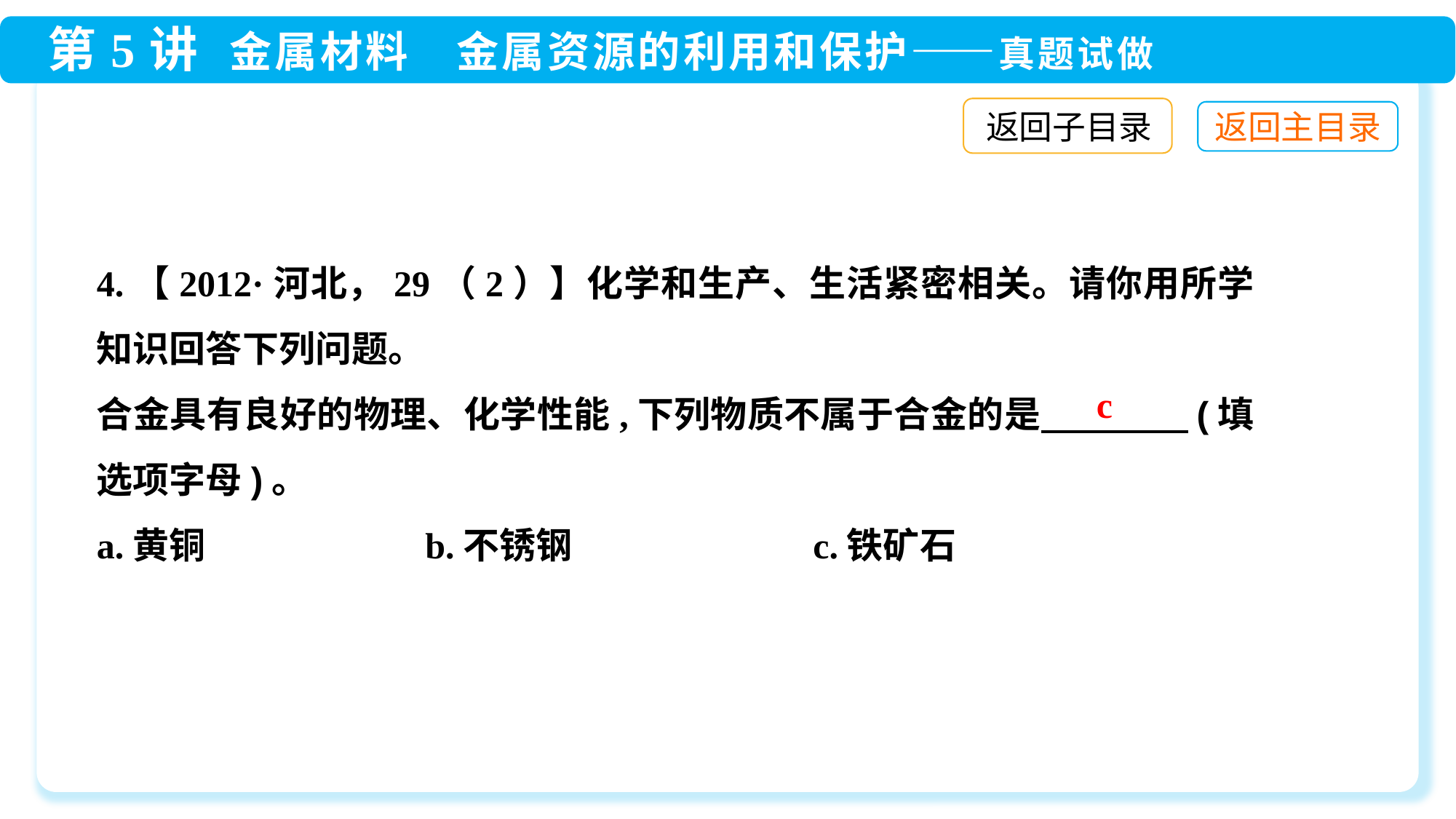

返回子目录

4.【2012·河北，29（2）】化学和生产、生活紧密相关。请你用所学知识回答下列问题。
合金具有良好的物理、化学性能,下列物质不属于合金的是　　　　(填选项字母)。
a.黄铜　　     　   　b.不锈钢　　               　c.铁矿石
c